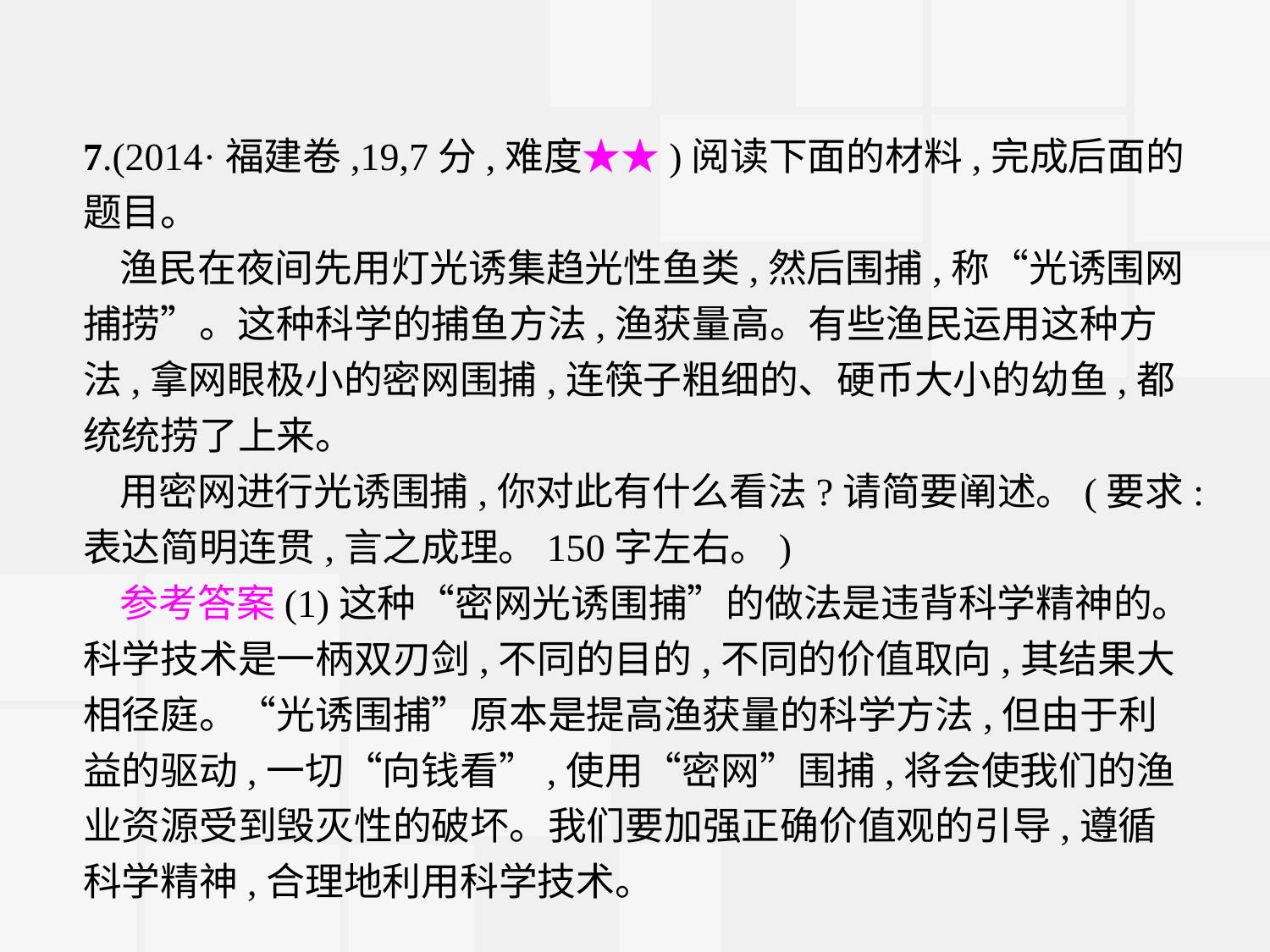

7.(2014·福建卷,19,7分,难度★★)阅读下面的材料,完成后面的题目。
渔民在夜间先用灯光诱集趋光性鱼类,然后围捕,称“光诱围网捕捞”。这种科学的捕鱼方法,渔获量高。有些渔民运用这种方法,拿网眼极小的密网围捕,连筷子粗细的、硬币大小的幼鱼,都统统捞了上来。
用密网进行光诱围捕,你对此有什么看法?请简要阐述。(要求:表达简明连贯,言之成理。150字左右。)
参考答案(1)这种“密网光诱围捕”的做法是违背科学精神的。科学技术是一柄双刃剑,不同的目的,不同的价值取向,其结果大相径庭。“光诱围捕”原本是提高渔获量的科学方法,但由于利益的驱动,一切“向钱看”,使用“密网”围捕,将会使我们的渔业资源受到毁灭性的破坏。我们要加强正确价值观的引导,遵循科学精神,合理地利用科学技术。